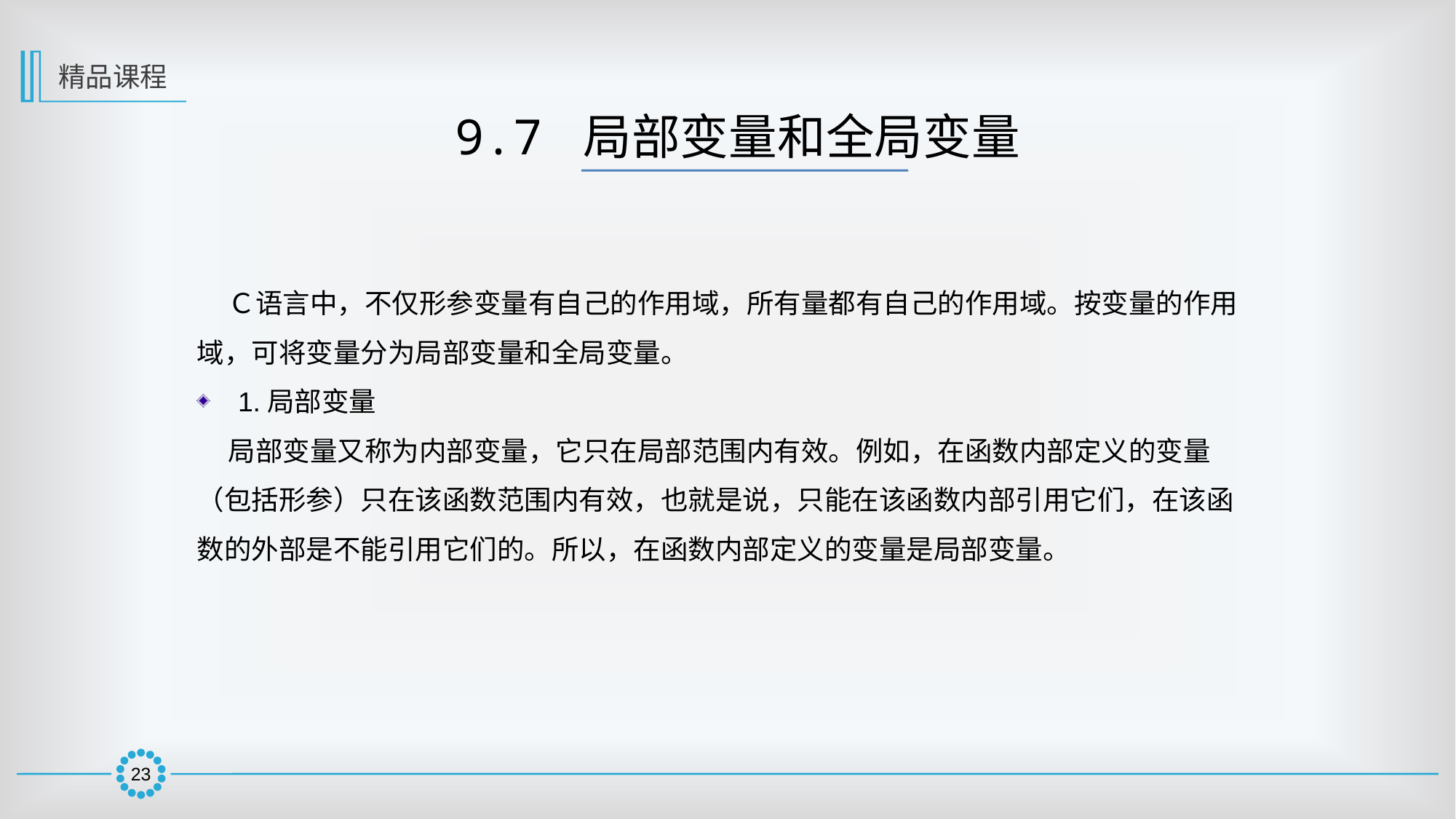

精品课程
9.7 局部变量和全局变量

    Ｃ语言中，不仅形参变量有自己的作用域，所有量都有自己的作用域。按变量的作用域，可将变量分为局部变量和全局变量。
1.局部变量
    局部变量又称为内部变量，它只在局部范围内有效。例如，在函数内部定义的变量
（包括形参）只在该函数范围内有效，也就是说，只能在该函数内部引用它们，在该函数的外部是不能引用它们的。所以，在函数内部定义的变量是局部变量。

23